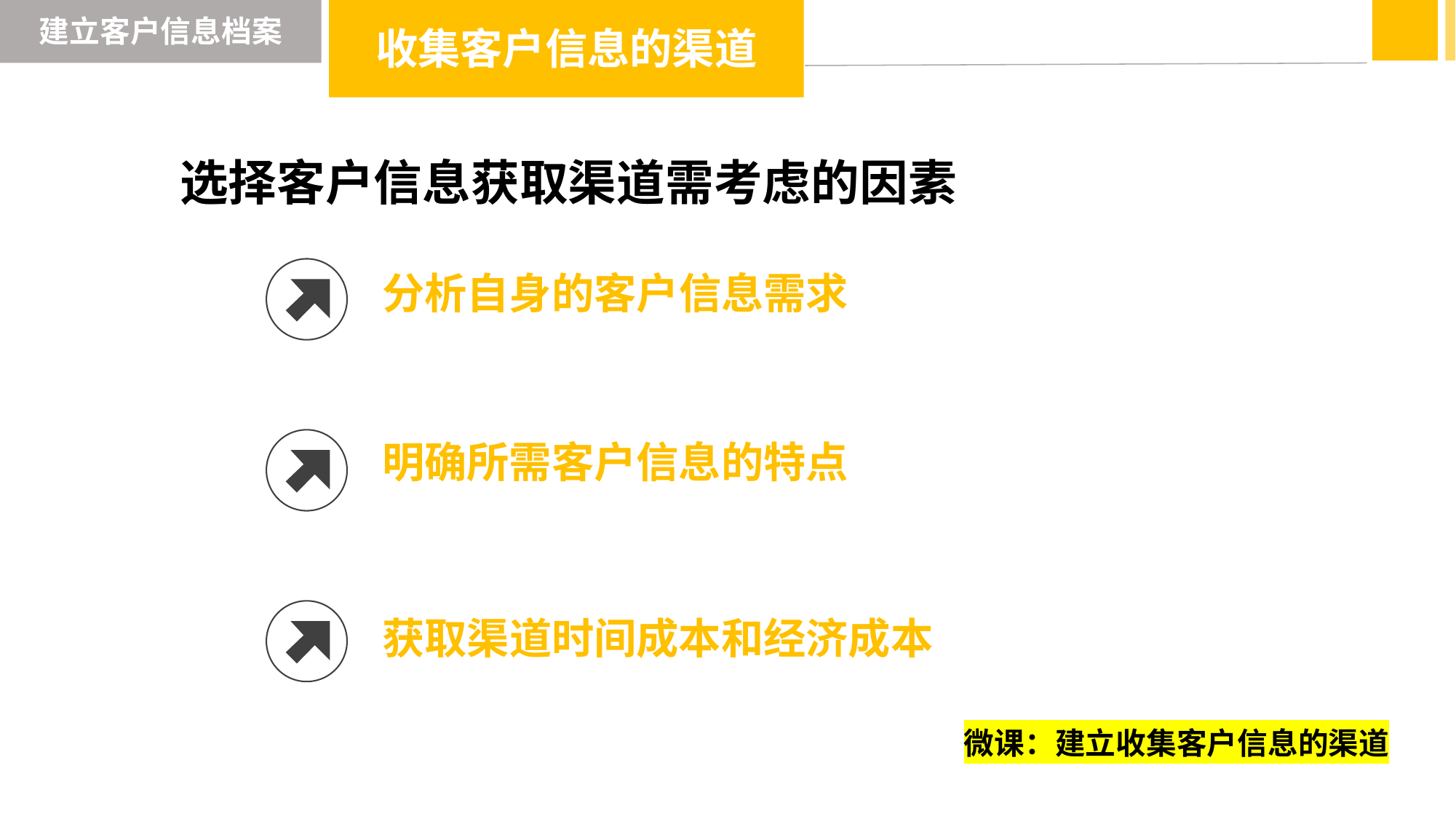

建立客户信息档案
收集客户信息的渠道
选择客户信息获取渠道需考虑的因素

分析自身的客户信息需求

明确所需客户信息的特点

获取渠道时间成本和经济成本
微课：建立收集客户信息的渠道